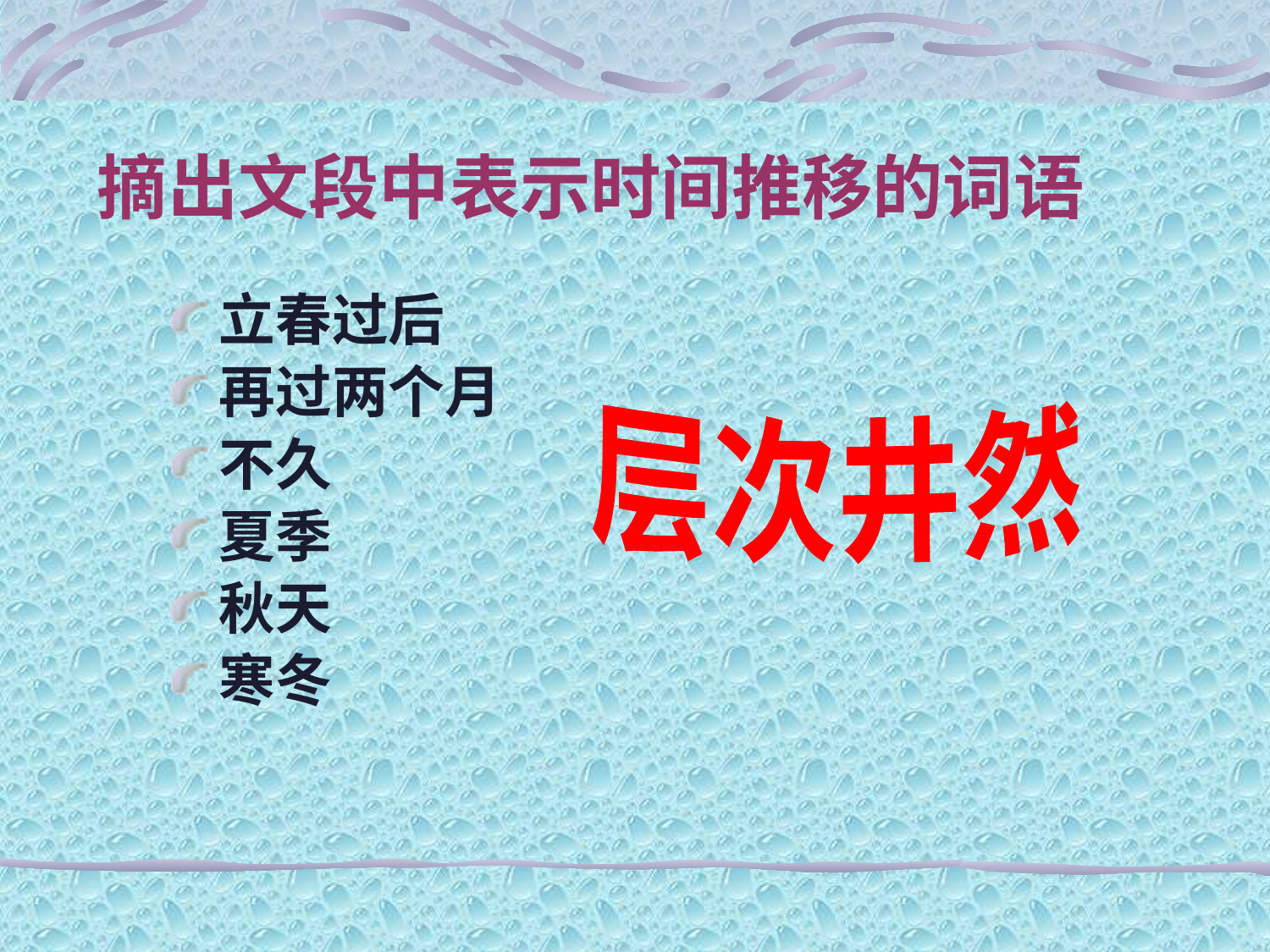

# 摘出文段中表示时间推移的词语
立春过后
再过两个月
不久
夏季
秋天
寒冬
层次井然